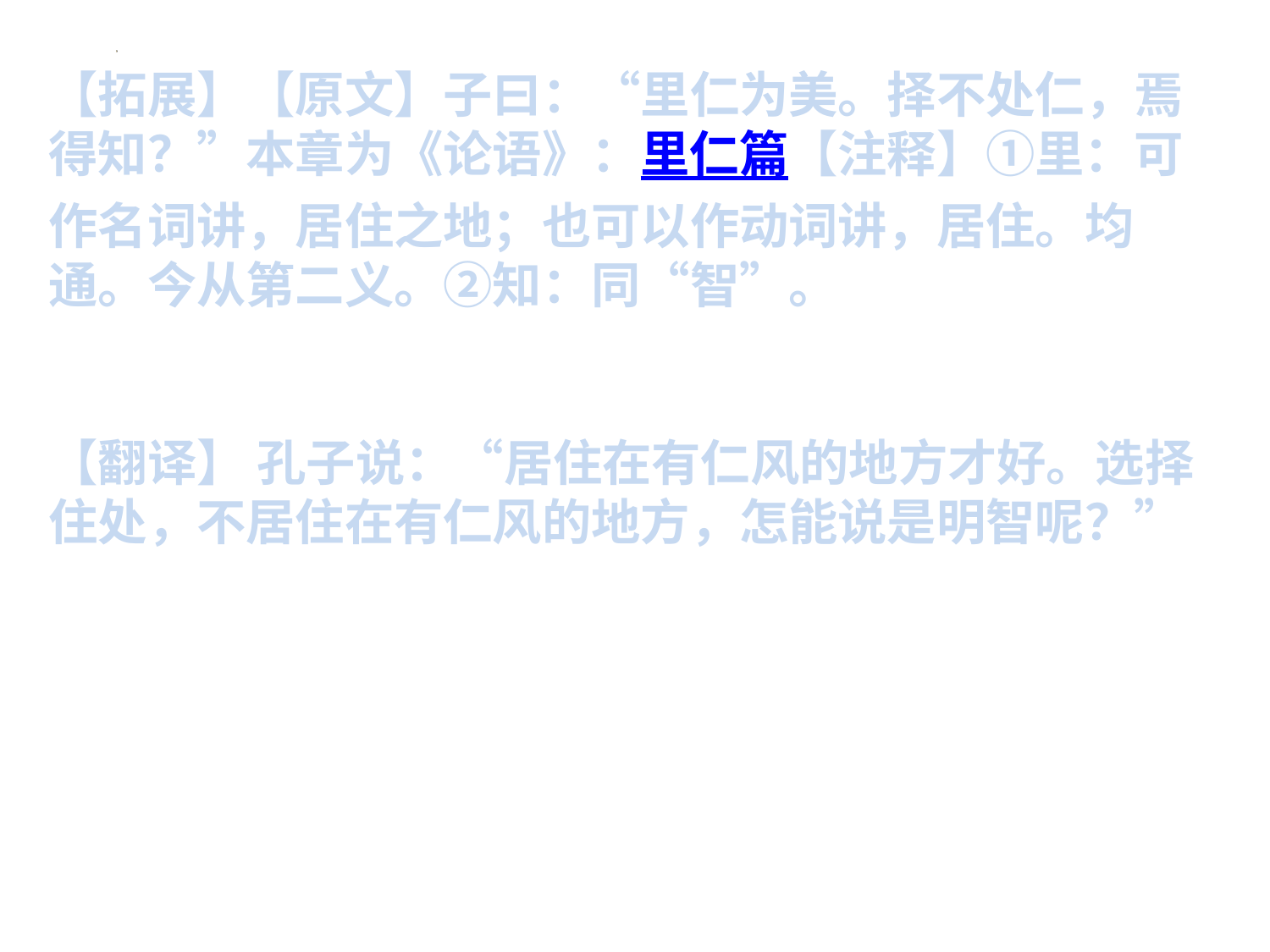

【拓展】【原文】子曰：“里仁为美。择不处仁，焉得知？”本章为《论语》：里仁篇【注释】①里：可作名词讲，居住之地；也可以作动词讲，居住。均通。今从第二义。②知：同“智”。

【翻译】 孔子说：“居住在有仁风的地方才好。选择住处，不居住在有仁风的地方，怎能说是明智呢？”